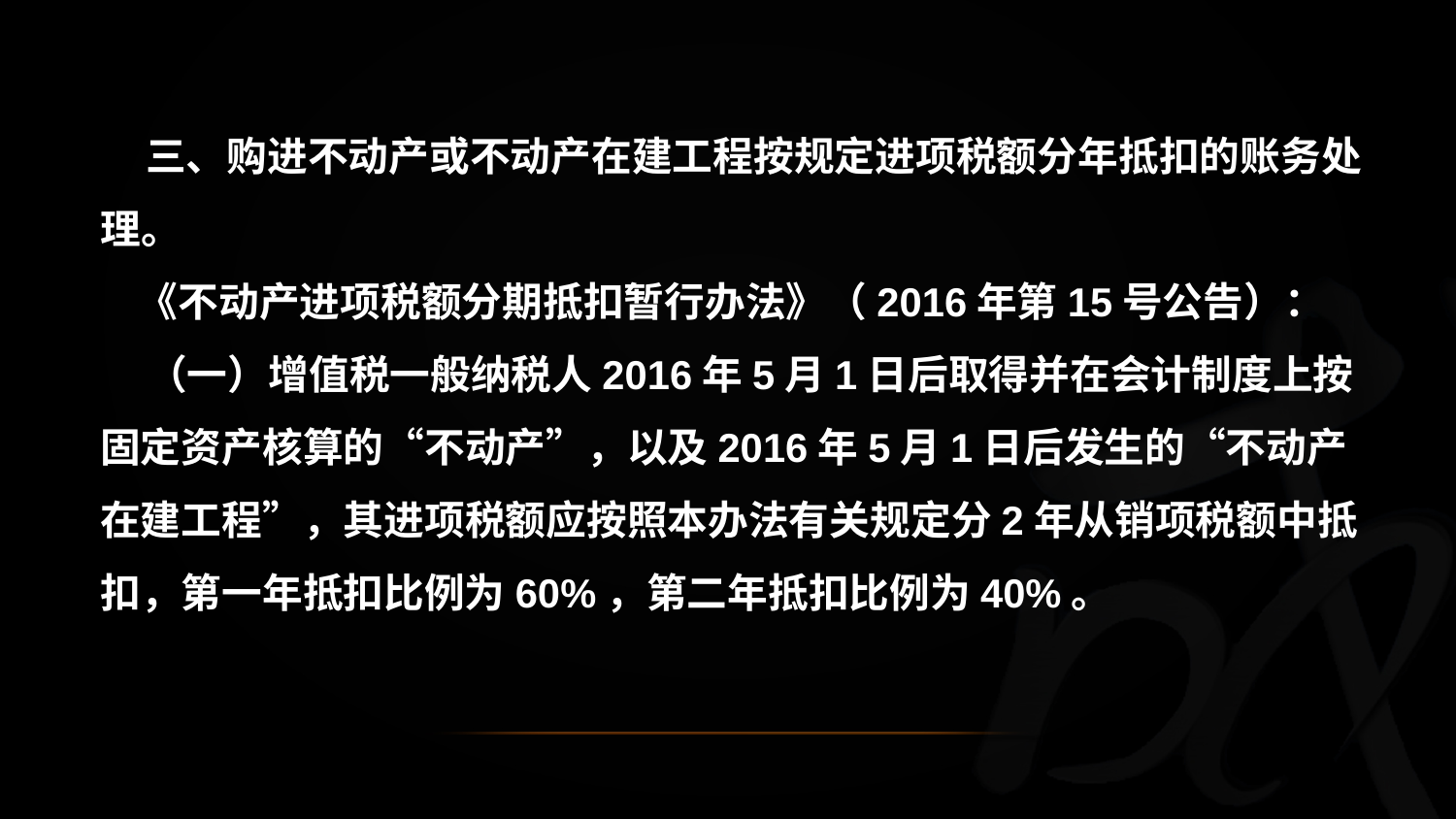

三、购进不动产或不动产在建工程按规定进项税额分年抵扣的账务处理。
   《不动产进项税额分期抵扣暂行办法》（2016年第15号公告）：
    （一）增值税一般纳税人2016年5月1日后取得并在会计制度上按固定资产核算的“不动产”，以及2016年5月1日后发生的“不动产在建工程”，其进项税额应按照本办法有关规定分2年从销项税额中抵扣，第一年抵扣比例为60%，第二年抵扣比例为40%。